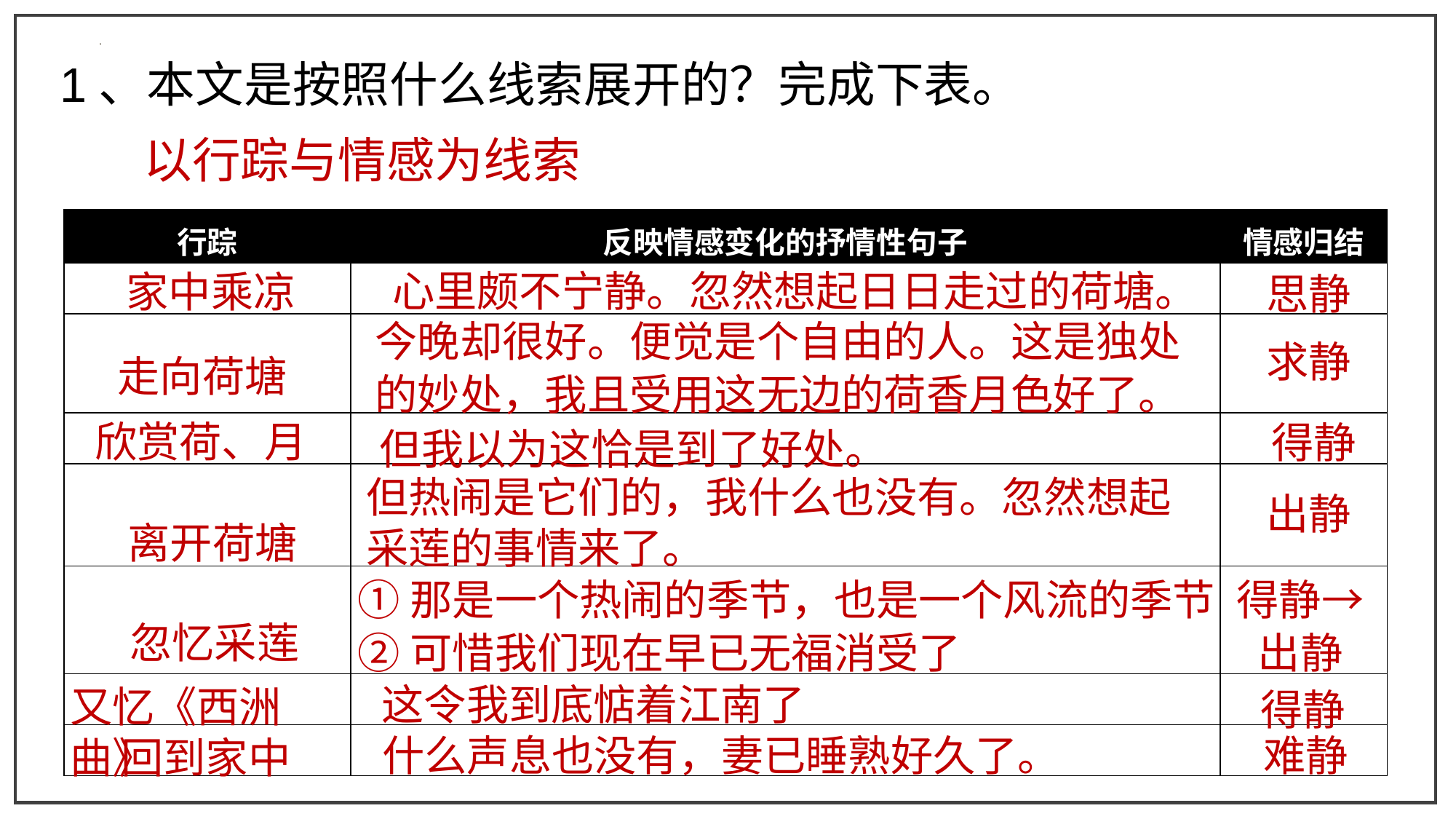

1、本文是按照什么线索展开的？完成下表。
以行踪与情感为线索
| 行踪 | 反映情感变化的抒情性句子 | 情感归结 |
| --- | --- | --- |
|  |  |  |
|  |  |  |
|  |  |  |
|  |  |  |
|  |  |  |
|  |  |  |
|  |  |  |
心里颇不宁静。忽然想起日日走过的荷塘。
家中乘凉
思静
今晚却很好。便觉是个自由的人。这是独处的妙处，我且受用这无边的荷香月色好了。
求静
走向荷塘
欣赏荷、月
得静
但我以为这恰是到了好处。
但热闹是它们的，我什么也没有。忽然想起采莲的事情来了。
出静
离开荷塘
①那是一个热闹的季节，也是一个风流的季节
②可惜我们现在早已无福消受了
得静→出静
忽忆采莲
这令我到底惦着江南了
又忆《西洲曲》
得静
回到家中
什么声息也没有，妻已睡熟好久了。
难静